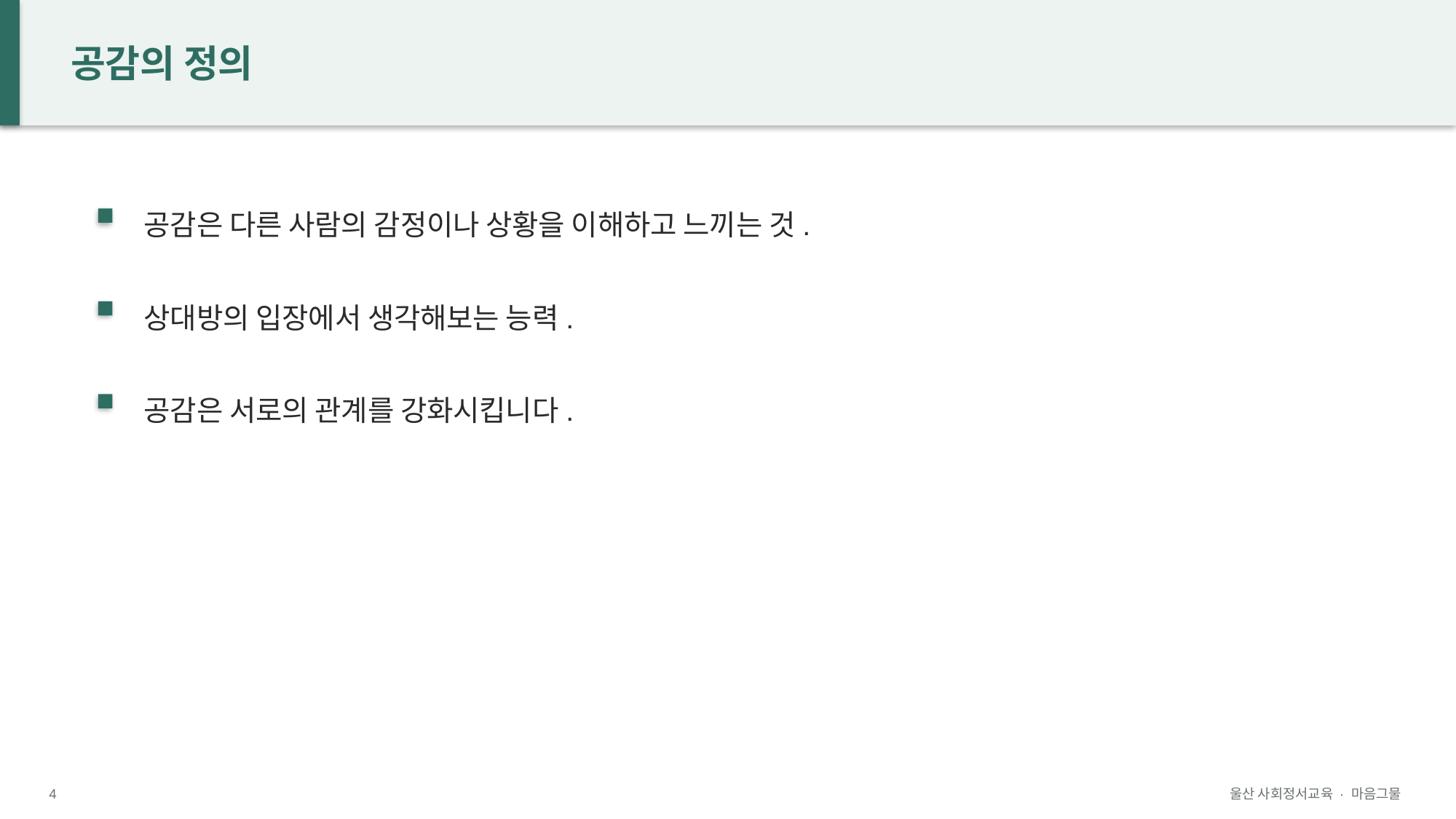

공감의 정의
공감은 다른 사람의 감정이나 상황을 이해하고 느끼는 것.

상대방의 입장에서 생각해보는 능력.

공감은 서로의 관계를 강화시킵니다.

4
울산 사회정서교육 · 마음그물